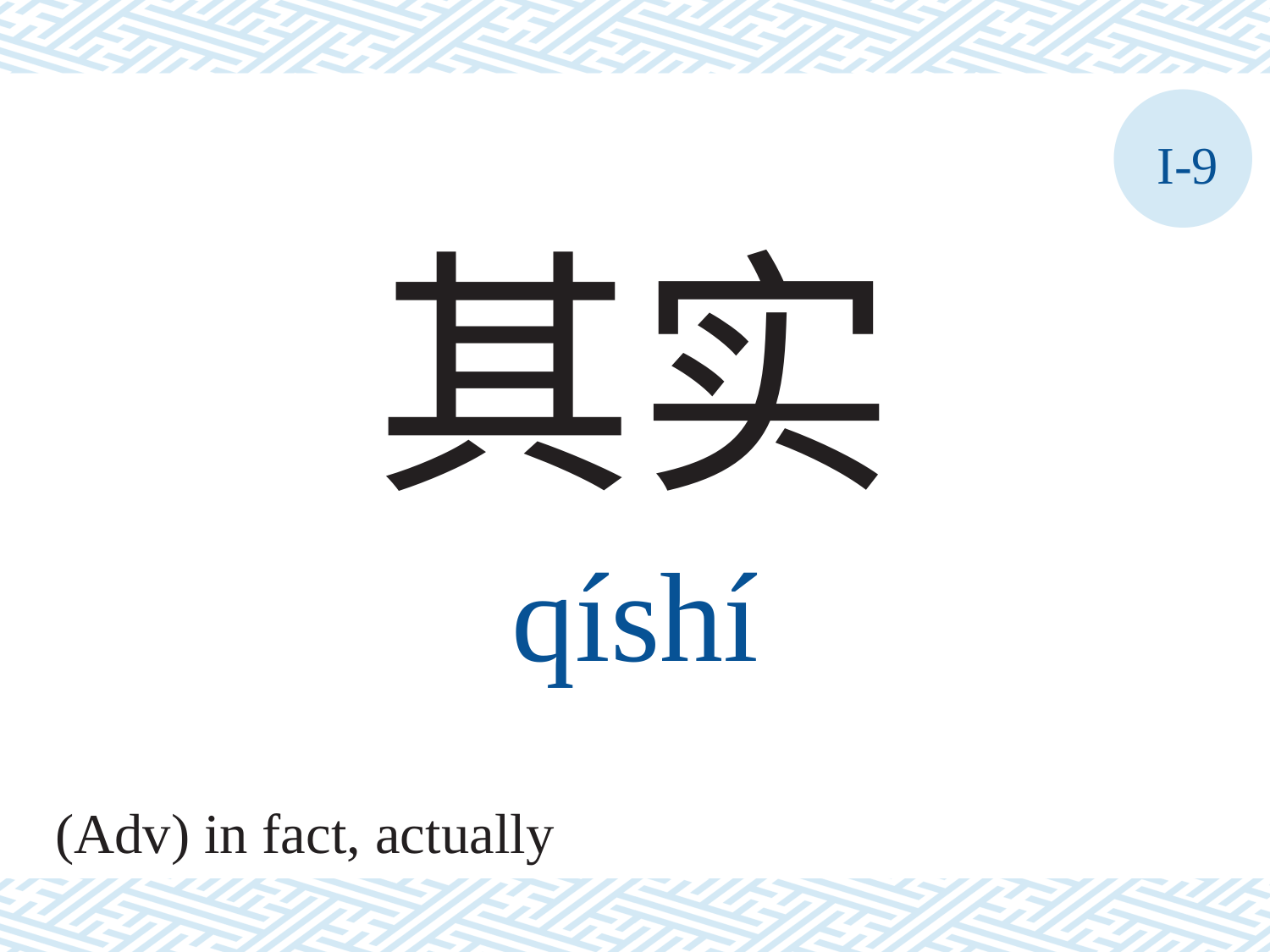

I-9
其实
qíshí
(Adv) in fact, actually